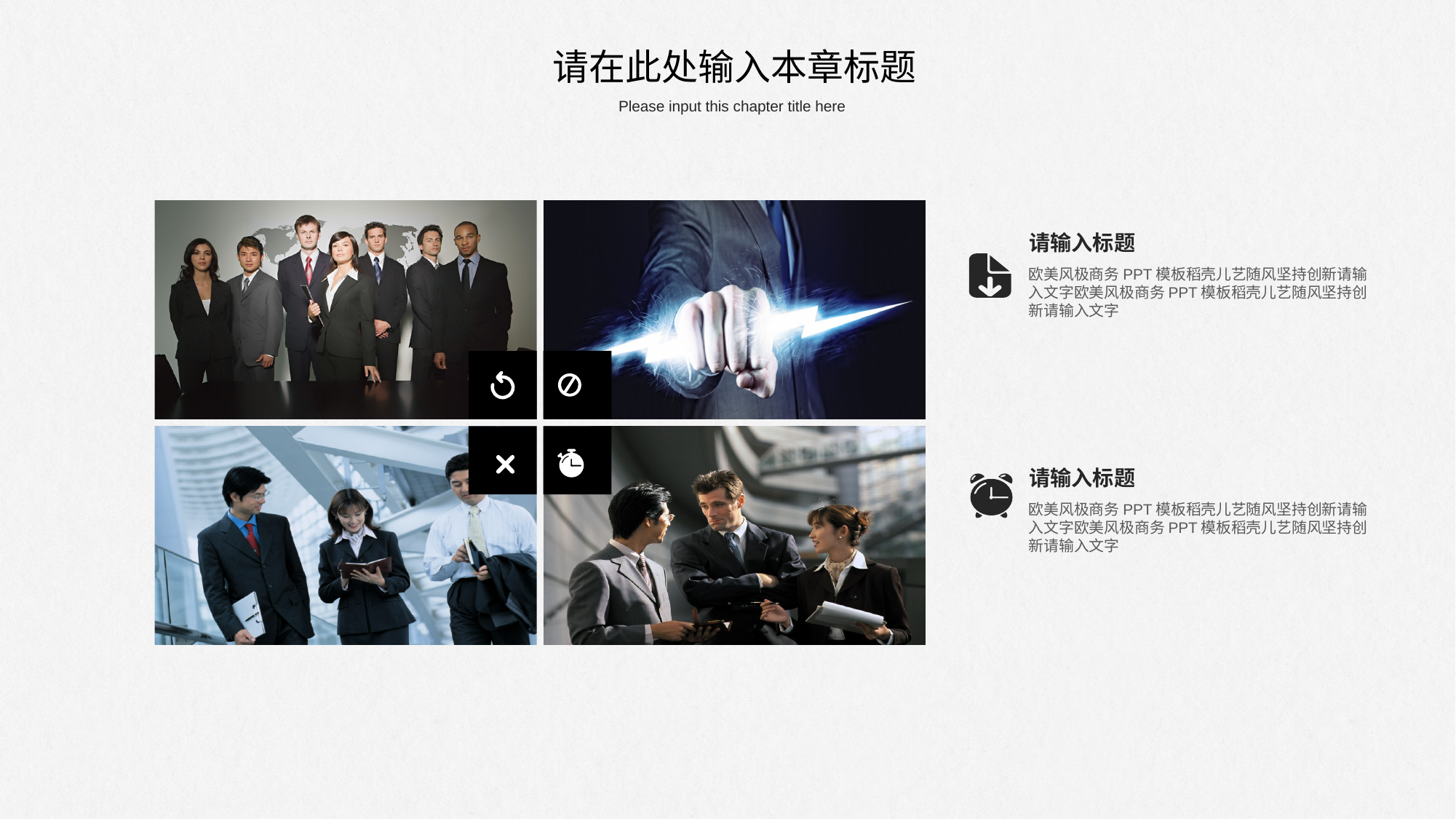

请在此处输入本章标题

Please input this chapter title here

请输入标题

欧美风极商务PPT模板稻壳儿艺随风坚持创新请输入文字欧美风极商务PPT模板稻壳儿艺随风坚持创新请输入文字

请输入标题

欧美风极商务PPT模板稻壳儿艺随风坚持创新请输入文字欧美风极商务PPT模板稻壳儿艺随风坚持创新请输入文字